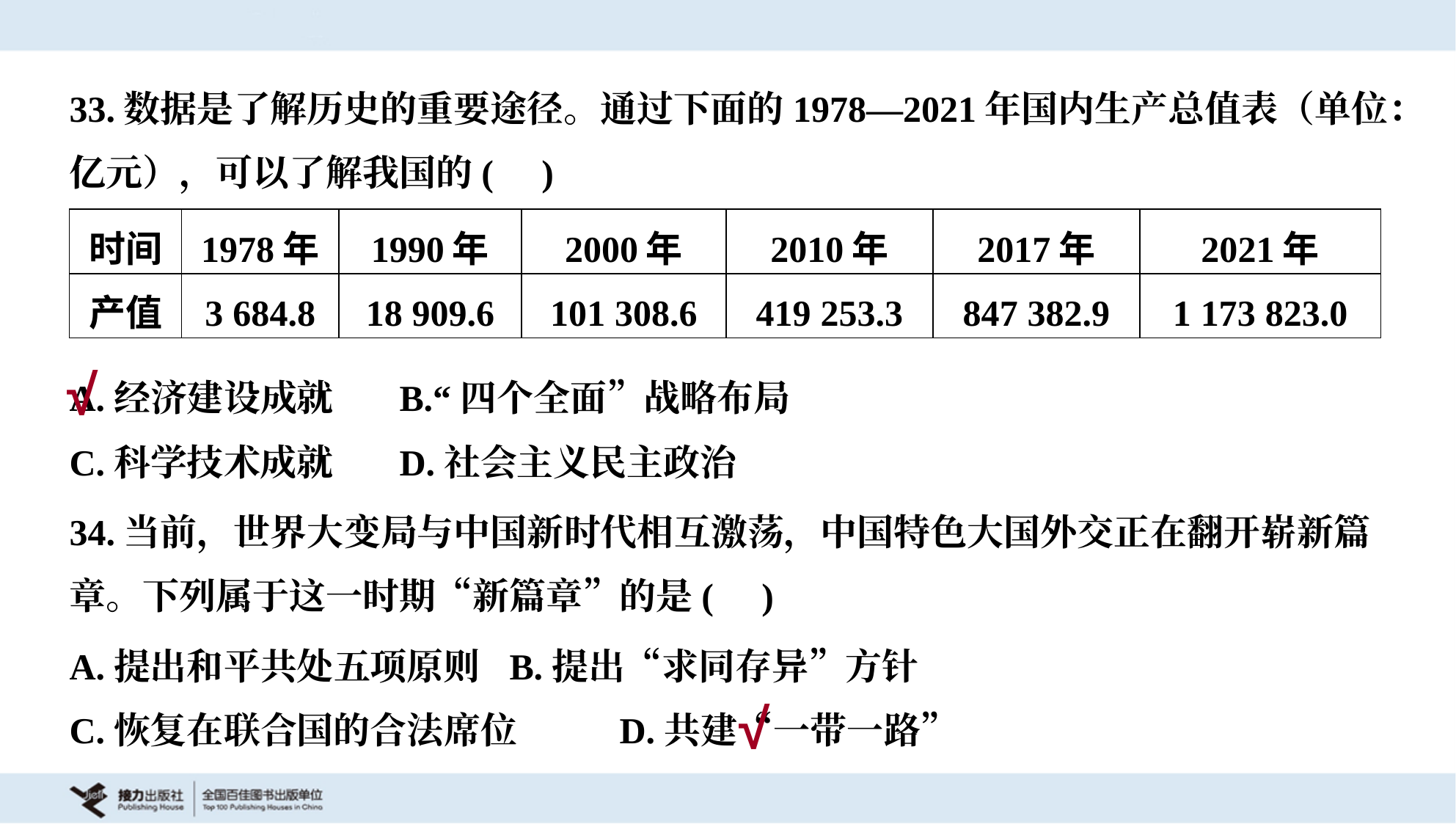

33.数据是了解历史的重要途径。通过下面的1978—2021年国内生产总值表（单位：
亿元），可以了解我国的(     )
| 时间 | 1978年 | 1990年 | 2000年 | 2010年 | 2017年 | 2021年 |
| --- | --- | --- | --- | --- | --- | --- |
| 产值 | 3 684.8 | 18 909.6 | 101 308.6 | 419 253.3 | 847 382.9 | 1 173 823.0 |
A.经济建设成就	B.“四个全面”战略布局
C.科学技术成就	D.社会主义民主政治
√
34.当前，世界大变局与中国新时代相互激荡，中国特色大国外交正在翻开崭新篇
章。下列属于这一时期“新篇章”的是(     )
A.提出和平共处五项原则	B.提出“求同存异”方针
C.恢复在联合国的合法席位	D.共建“一带一路”
√